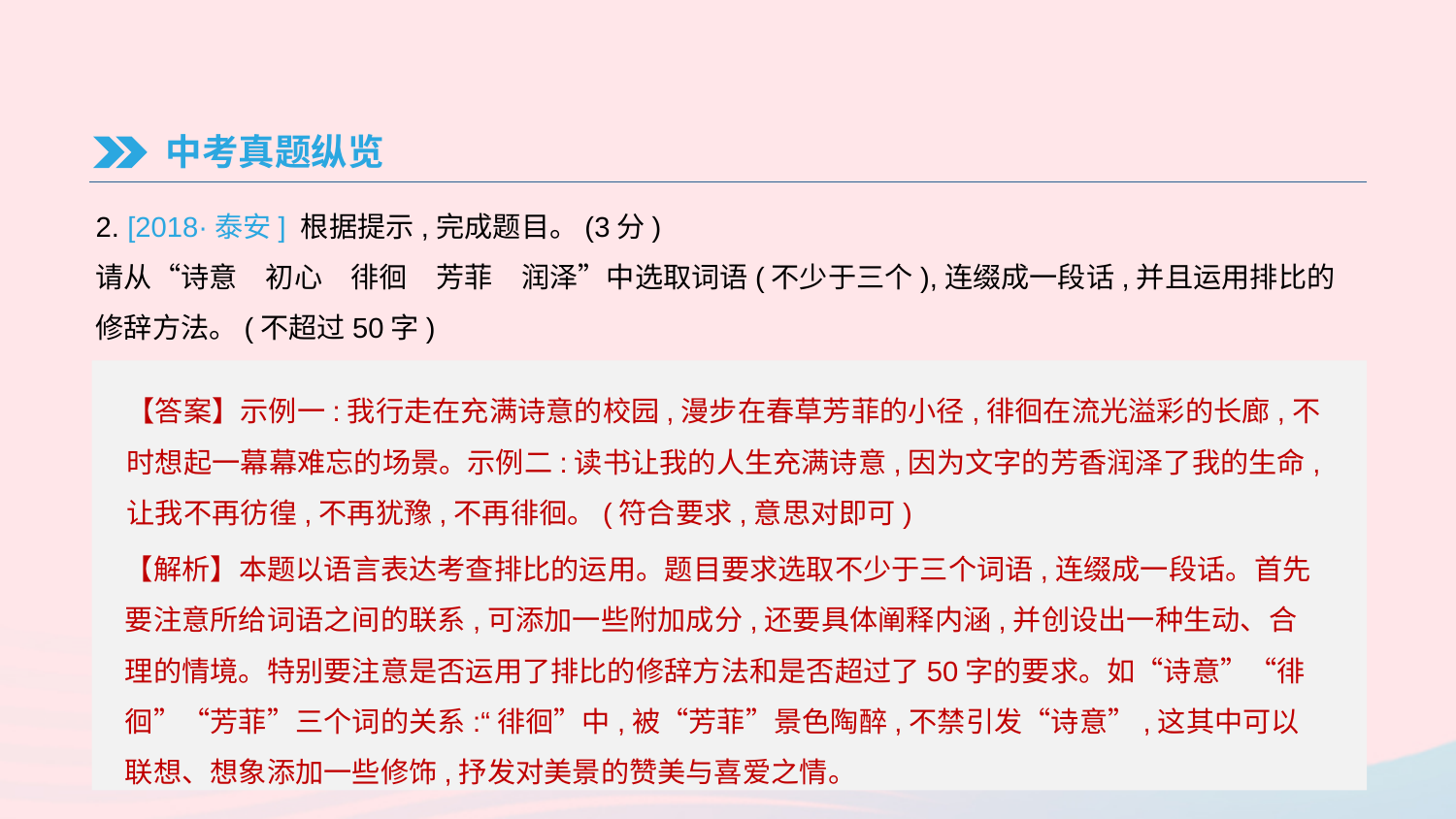

中考真题纵览

2. [2018·泰安] 根据提示,完成题目。(3分)
请从“诗意　初心　徘徊　芳菲　润泽”中选取词语(不少于三个),连缀成一段话,并且运用排比的修辞方法。(不超过50字)

【答案】示例一:我行走在充满诗意的校园,漫步在春草芳菲的小径,徘徊在流光溢彩的长廊,不时想起一幕幕难忘的场景。示例二:读书让我的人生充满诗意,因为文字的芳香润泽了我的生命,让我不再彷徨,不再犹豫,不再徘徊。(符合要求,意思对即可)
【解析】本题以语言表达考查排比的运用。题目要求选取不少于三个词语,连缀成一段话。首先要注意所给词语之间的联系,可添加一些附加成分,还要具体阐释内涵,并创设出一种生动、合理的情境。特别要注意是否运用了排比的修辞方法和是否超过了50字的要求。如“诗意”“徘徊”“芳菲”三个词的关系:“徘徊”中,被“芳菲”景色陶醉,不禁引发“诗意”,这其中可以联想、想象添加一些修饰,抒发对美景的赞美与喜爱之情。